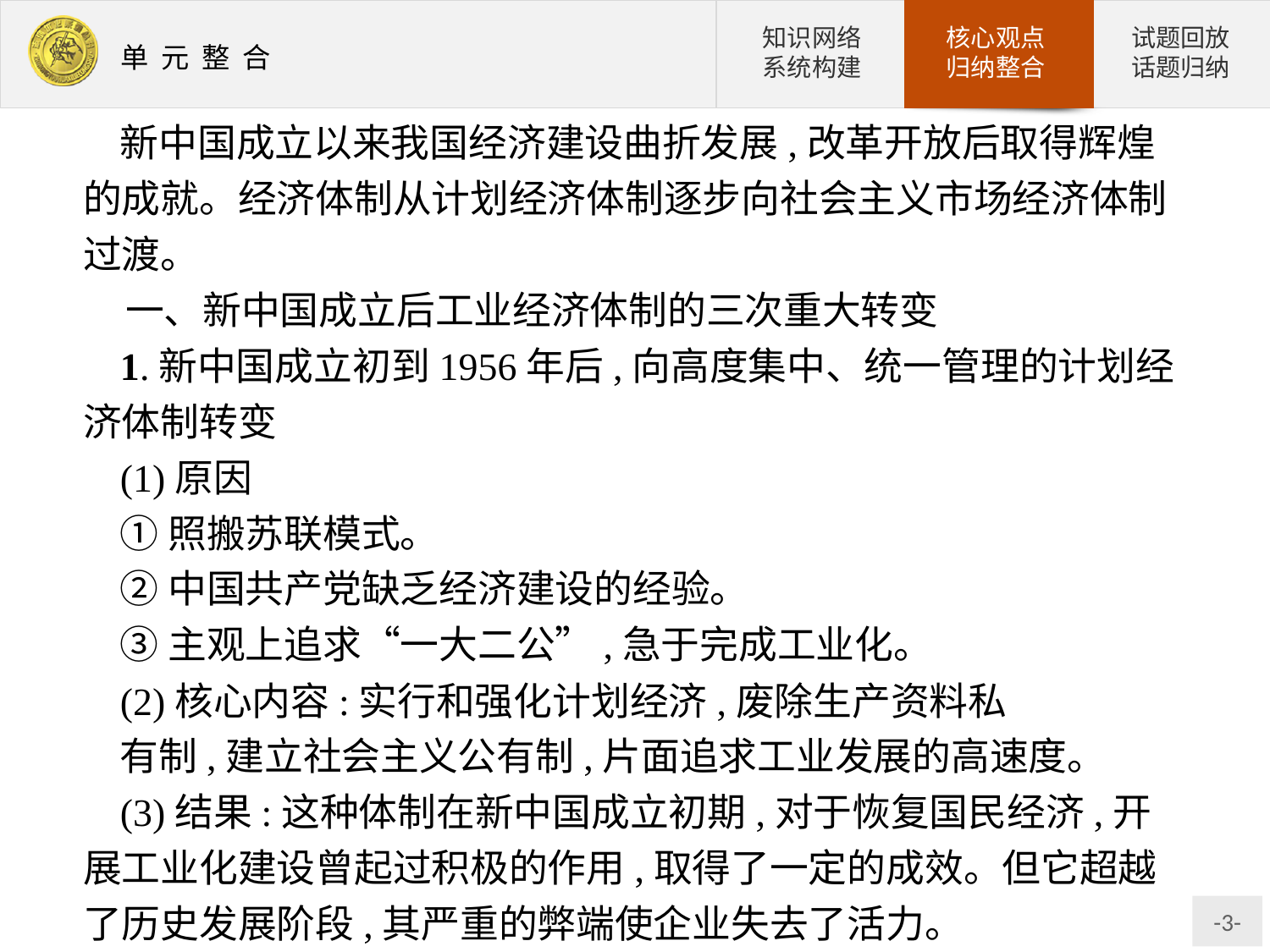

新中国成立以来我国经济建设曲折发展,改革开放后取得辉煌的成就。经济体制从计划经济体制逐步向社会主义市场经济体制过渡。
一、新中国成立后工业经济体制的三次重大转变
1.新中国成立初到1956年后,向高度集中、统一管理的计划经济体制转变
(1)原因
①照搬苏联模式。
②中国共产党缺乏经济建设的经验。
③主观上追求“一大二公”,急于完成工业化。
(2)核心内容:实行和强化计划经济,废除生产资料私
有制,建立社会主义公有制,片面追求工业发展的高速度。
(3)结果:这种体制在新中国成立初期,对于恢复国民经济,开展工业化建设曾起过积极的作用,取得了一定的成效。但它超越了历史发展阶段,其严重的弊端使企业失去了活力。